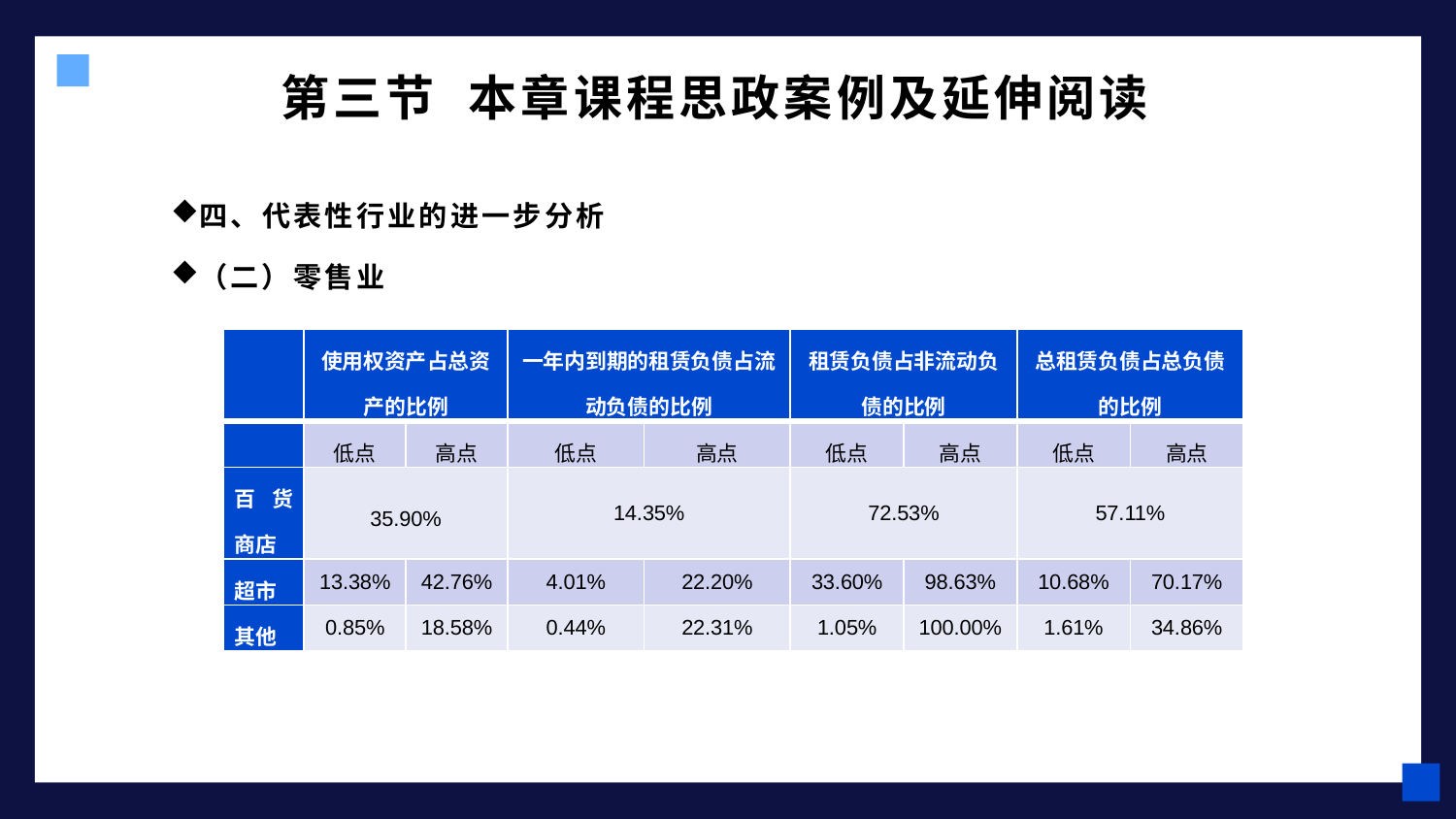

# 第三节  本章课程思政案例及延伸阅读
四、代表性行业的进一步分析
（二）零售业

|  | 使用权资产占总资产的比例 |  | 一年内到期的租赁负债占流动负债的比例 |  | 租赁负债占非流动负债的比例 |  | 总租赁负债占总负债的比例 |  |
| --- | --- | --- | --- | --- | --- | --- | --- | --- |
|  | 低点 | 高点 | 低点 | 高点 | 低点 | 高点 | 低点 | 高点 |
| 百货商店 | 35.90% |  | 14.35% |  | 72.53% |  | 57.11% |  |
| 超市 | 13.38% | 42.76% | 4.01% | 22.20% | 33.60% | 98.63% | 10.68% | 70.17% |
| 其他 | 0.85% | 18.58% | 0.44% | 22.31% | 1.05% | 100.00% | 1.61% | 34.86% |